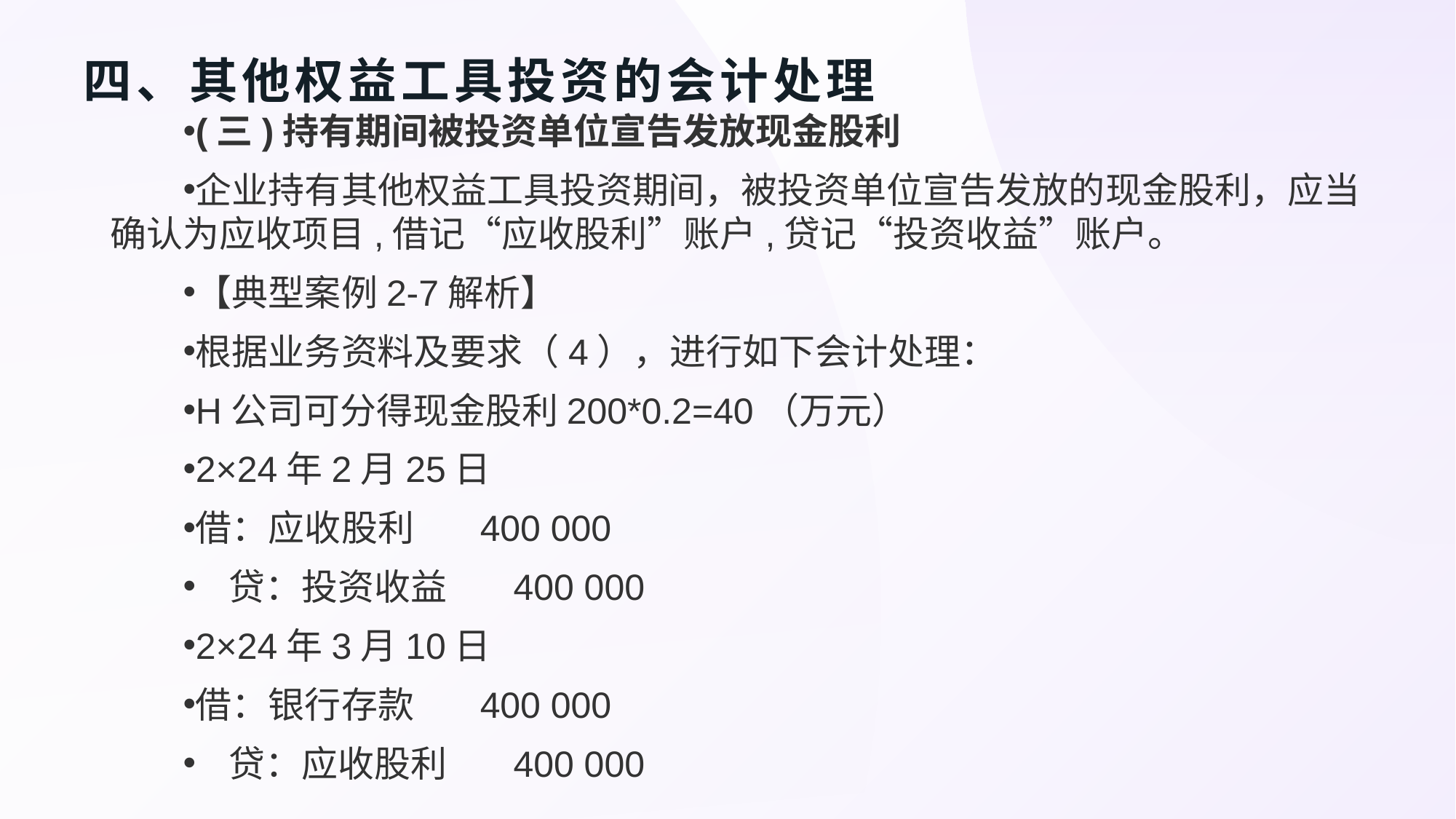

# 四、其他权益工具投资的会计处理
(三)持有期间被投资单位宣告发放现金股利
企业持有其他权益工具投资期间，被投资单位宣告发放的现金股利，应当确认为应收项目,借记“应收股利”账户,贷记“投资收益”账户。
【典型案例2-7解析】
根据业务资料及要求（4），进行如下会计处理：
H公司可分得现金股利200*0.2=40（万元）
2×24年2月25日
借：应收股利       400 000
   贷：投资收益       400 000
2×24年3月10日
借：银行存款       400 000
   贷：应收股利       400 000